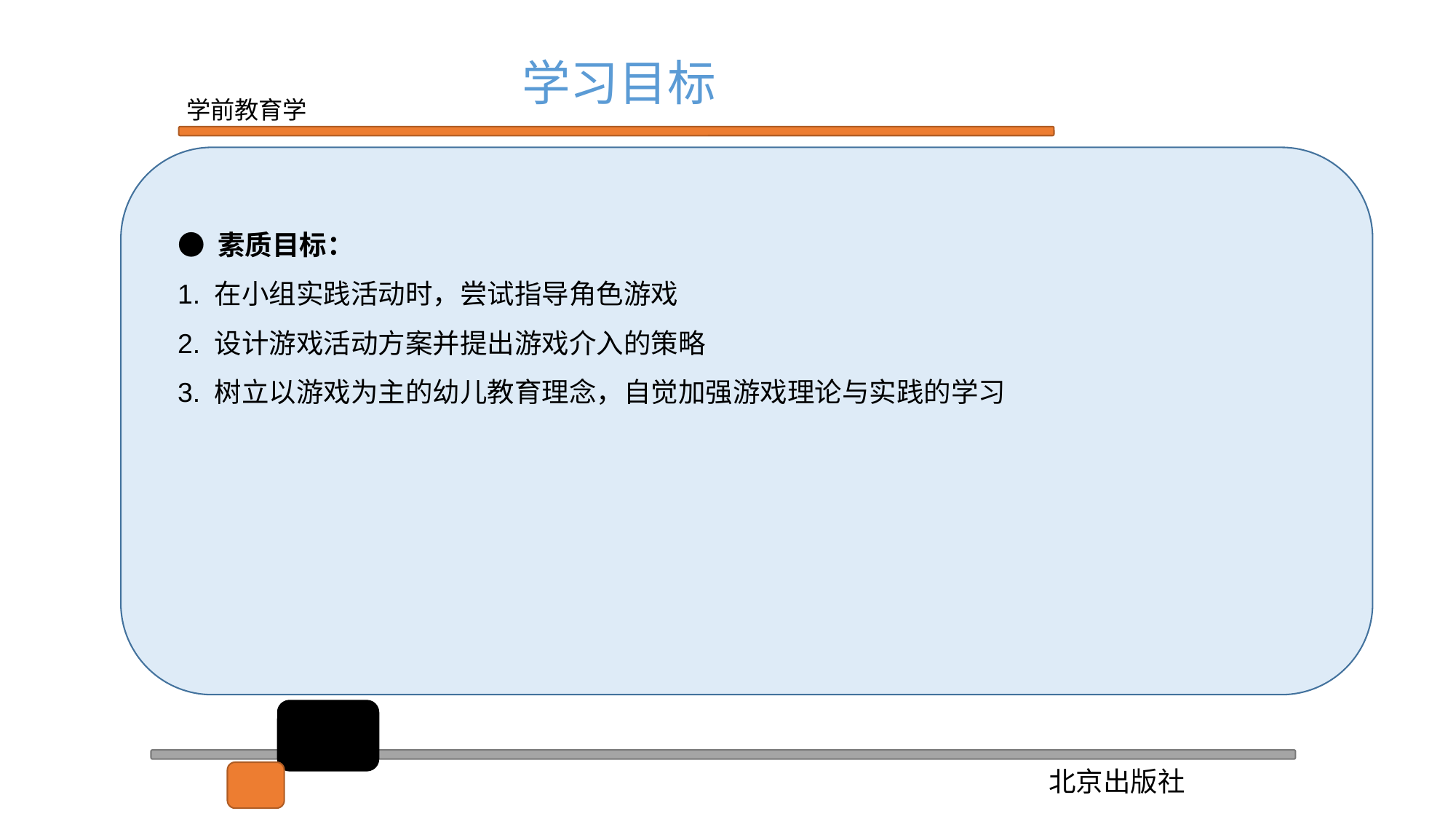

学习目标

● 素质目标：
1. 在小组实践活动时，尝试指导角色游戏
2. 设计游戏活动方案并提出游戏介入的策略
3. 树立以游戏为主的幼儿教育理念，自觉加强游戏理论与实践的学习